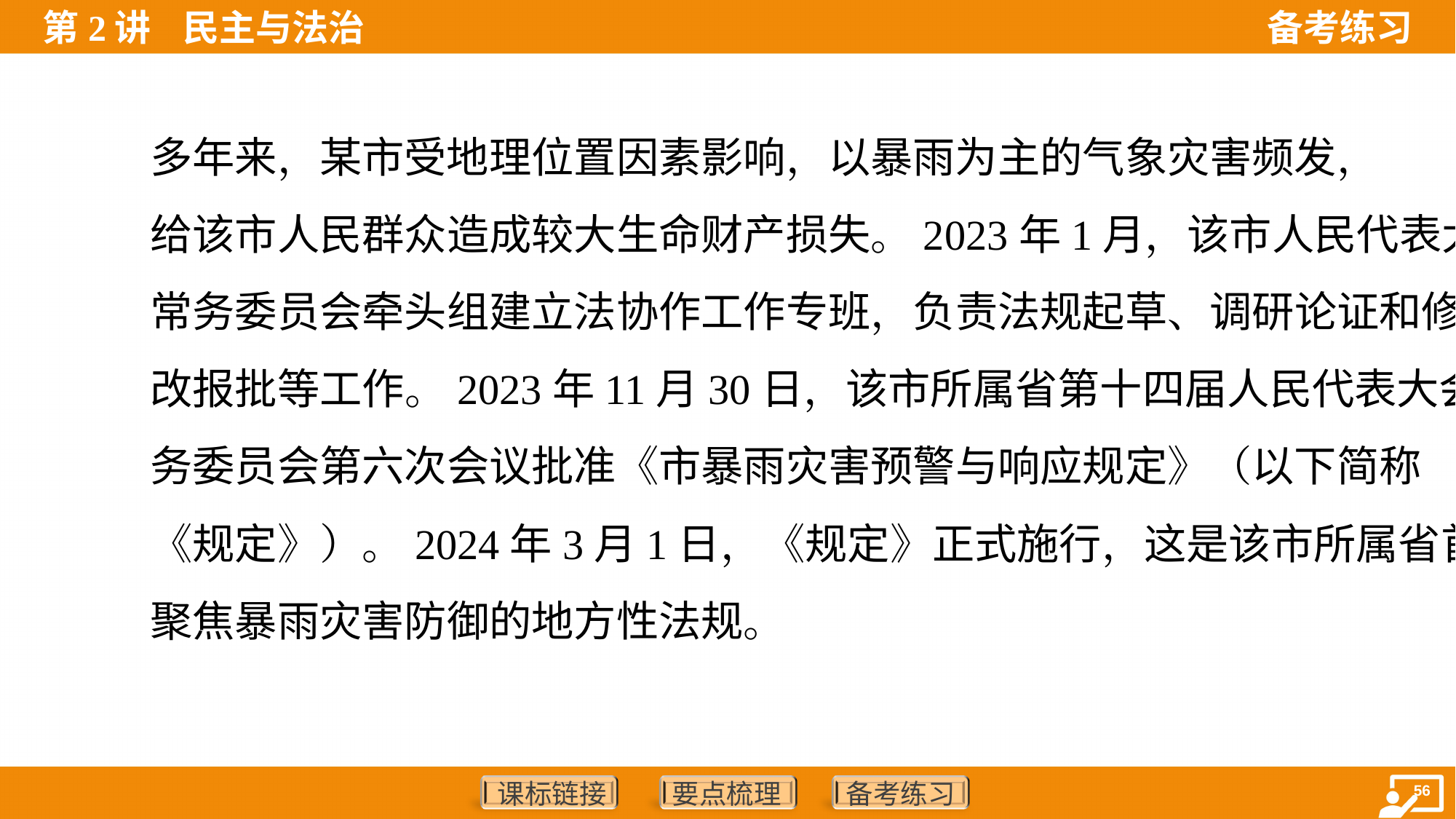

多年来，某市受地理位置因素影响，以暴雨为主的气象灾害频发，
给该市人民群众造成较大生命财产损失。2023年1月，该市人民代表大会
常务委员会牵头组建立法协作工作专班，负责法规起草、调研论证和修
改报批等工作。2023年11月30日，该市所属省第十四届人民代表大会常
务委员会第六次会议批准《市暴雨灾害预警与响应规定》（以下简称
《规定》）。2024年3月1日，《规定》正式施行，这是该市所属省首部
聚焦暴雨灾害防御的地方性法规。